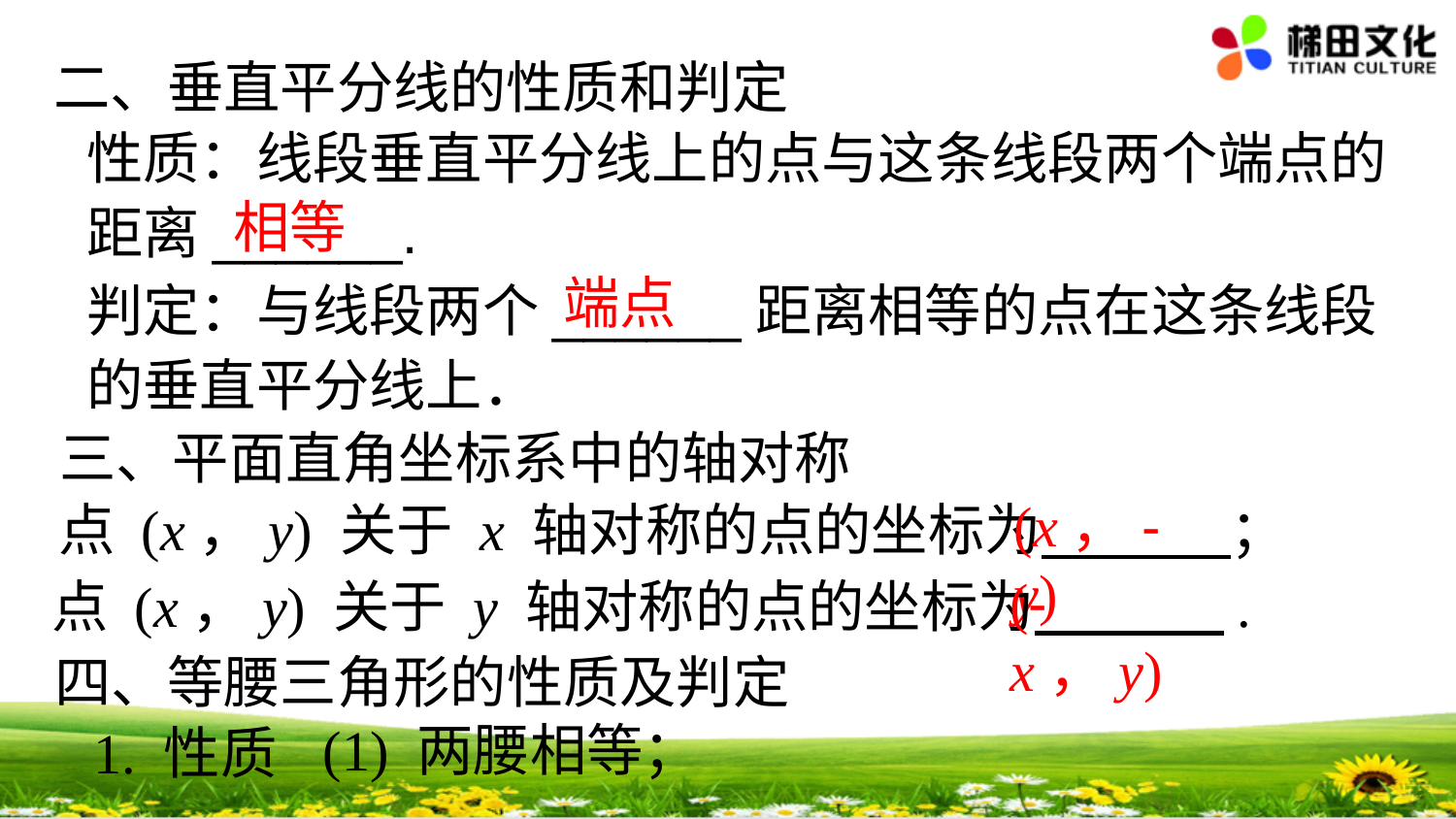

二、垂直平分线的性质和判定
性质：线段垂直平分线上的点与这条线段两个端点的距离______.
相等
端点
判定：与线段两个______距离相等的点在这条线段的垂直平分线上．
三、平面直角坐标系中的轴对称
(x，-y)
点 (x，y) 关于 x 轴对称的点的坐标为               ；
(-x，y)
点 (x，y) 关于 y 轴对称的点的坐标为               .
四、等腰三角形的性质及判定
(1) 两腰相等；
1. 性质